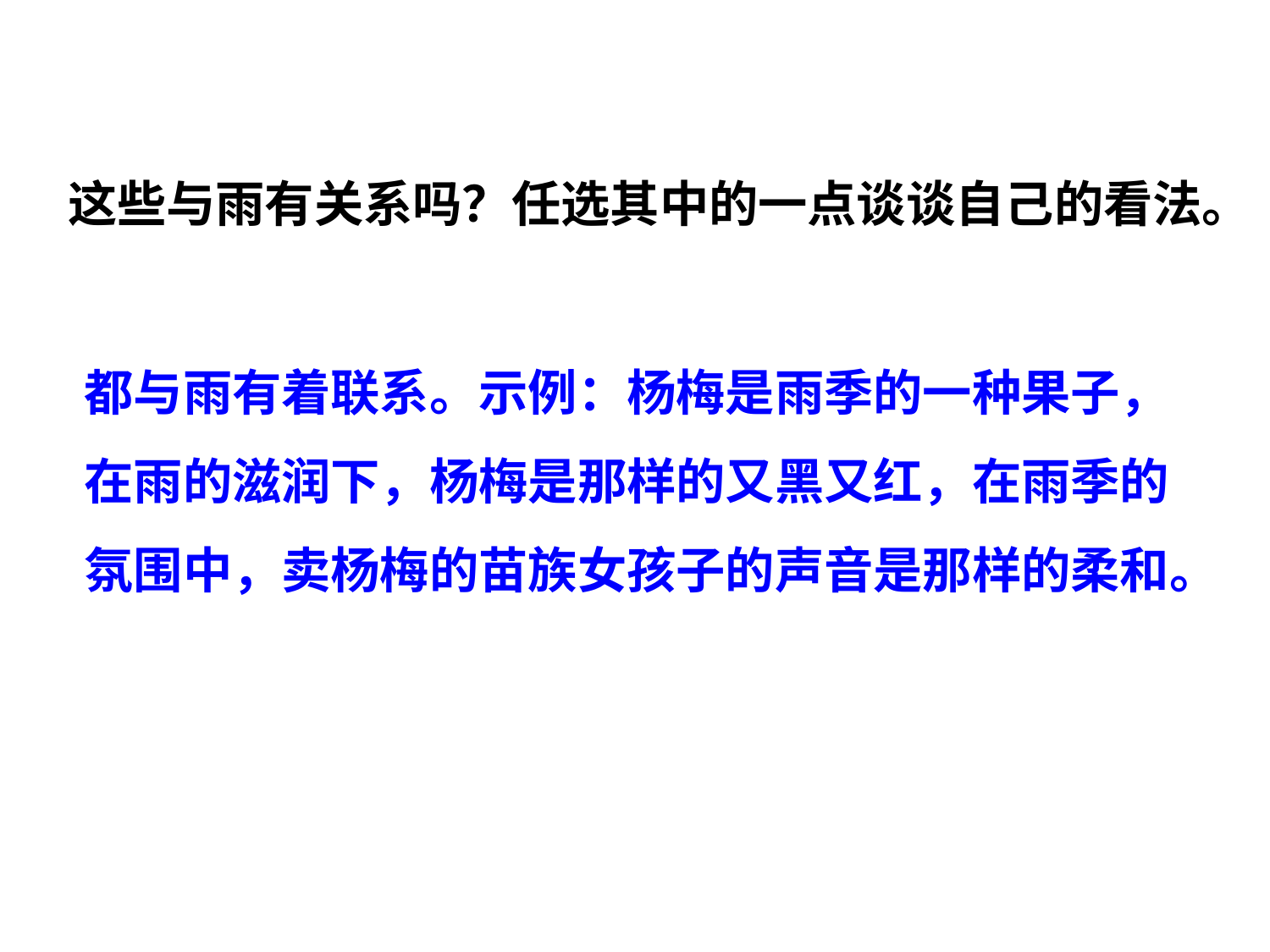

这些与雨有关系吗？任选其中的一点谈谈自己的看法。
都与雨有着联系。示例：杨梅是雨季的一种果子，在雨的滋润下，杨梅是那样的又黑又红，在雨季的氛围中，卖杨梅的苗族女孩子的声音是那样的柔和。